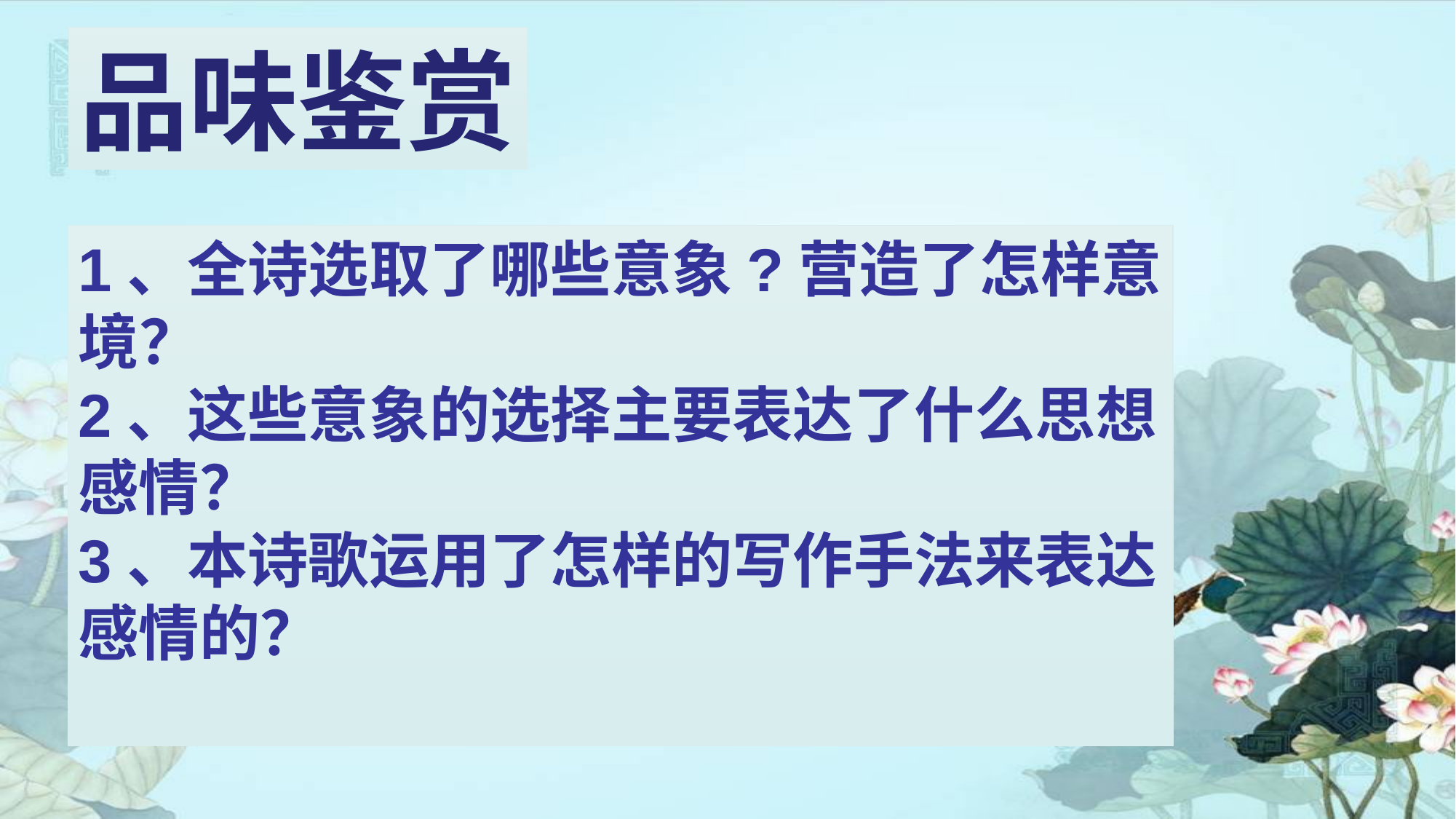

品味鉴赏
1、全诗选取了哪些意象?营造了怎样意境？
2、这些意象的选择主要表达了什么思想感情？
3、本诗歌运用了怎样的写作手法来表达感情的？